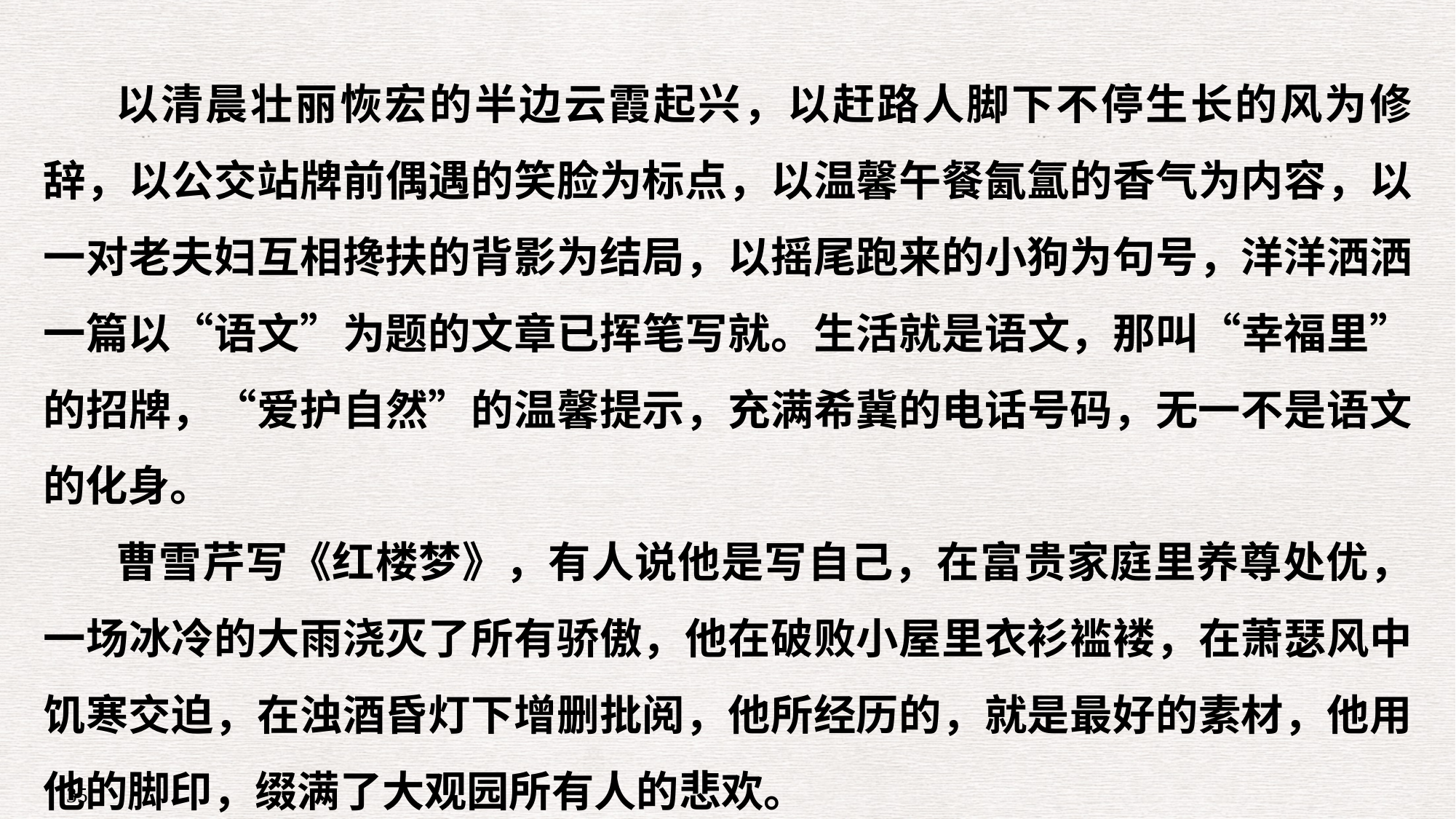

以清晨壮丽恢宏的半边云霞起兴，以赶路人脚下不停生长的风为修辞，以公交站牌前偶遇的笑脸为标点，以温馨午餐氤氲的香气为内容，以一对老夫妇互相搀扶的背影为结局，以摇尾跑来的小狗为句号，洋洋洒洒一篇以“语文”为题的文章已挥笔写就。生活就是语文，那叫“幸福里”的招牌，“爱护自然”的温馨提示，充满希冀的电话号码，无一不是语文的化身。
曹雪芹写《红楼梦》，有人说他是写自己，在富贵家庭里养尊处优，一场冰冷的大雨浇灭了所有骄傲，他在破败小屋里衣衫褴褛，在萧瑟风中饥寒交迫，在浊酒昏灯下增删批阅，他所经历的，就是最好的素材，他用他的脚印，缀满了大观园所有人的悲欢。